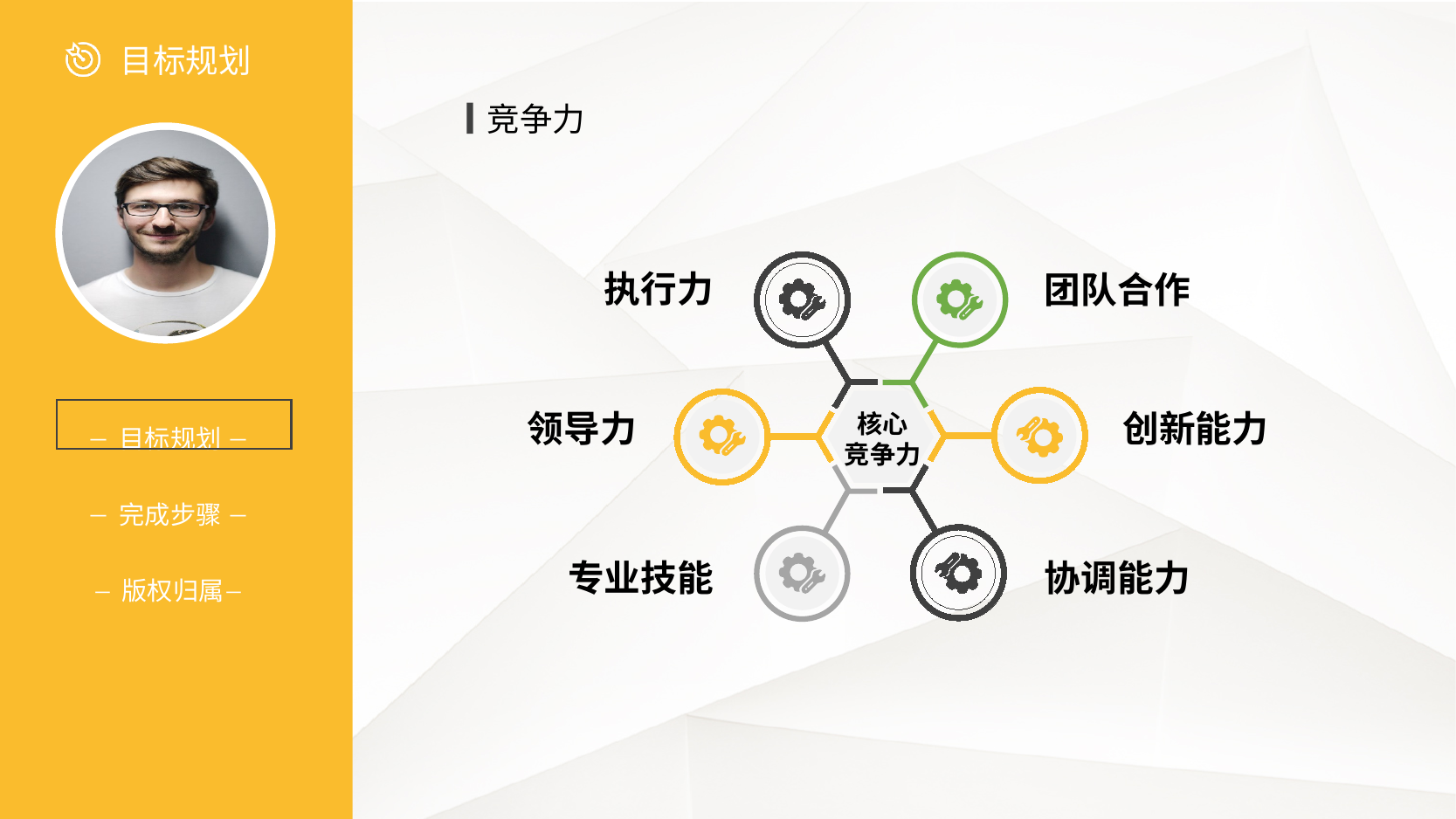

竞争力

执行力
团队合作

核心
竞争力

领导力
创新能力

专业技能
协调能力